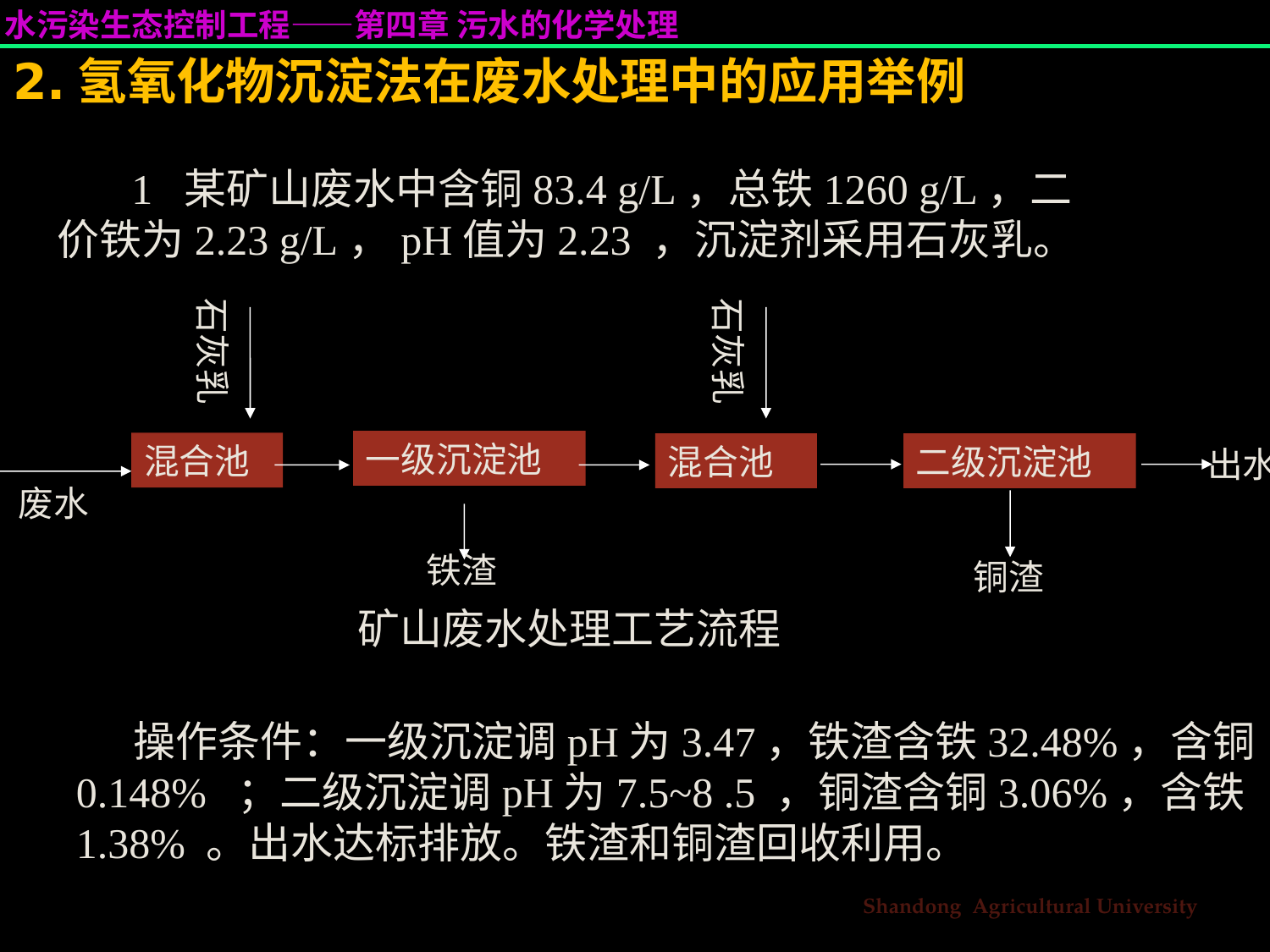

2.氢氧化物沉淀法在废水处理中的应用举例
       1  某矿山废水中含铜83.4 g/L，总铁1260 g/L，二价铁为2.23 g/L，pH值为2.23 ，沉淀剂采用石灰乳。

石灰乳

石灰乳

一级沉淀池
混合池
混合池
二级沉淀池

废水

铁渣
铜渣
出水

矿山废水处理工艺流程
     操作条件：一级沉淀调pH为3.47，铁渣含铁32.48%，含铜 0.148%  ；二级沉淀调pH为7.5~8 .5 ，铜渣含铜3.06%，含铁 1.38% 。出水达标排放。铁渣和铜渣回收利用。